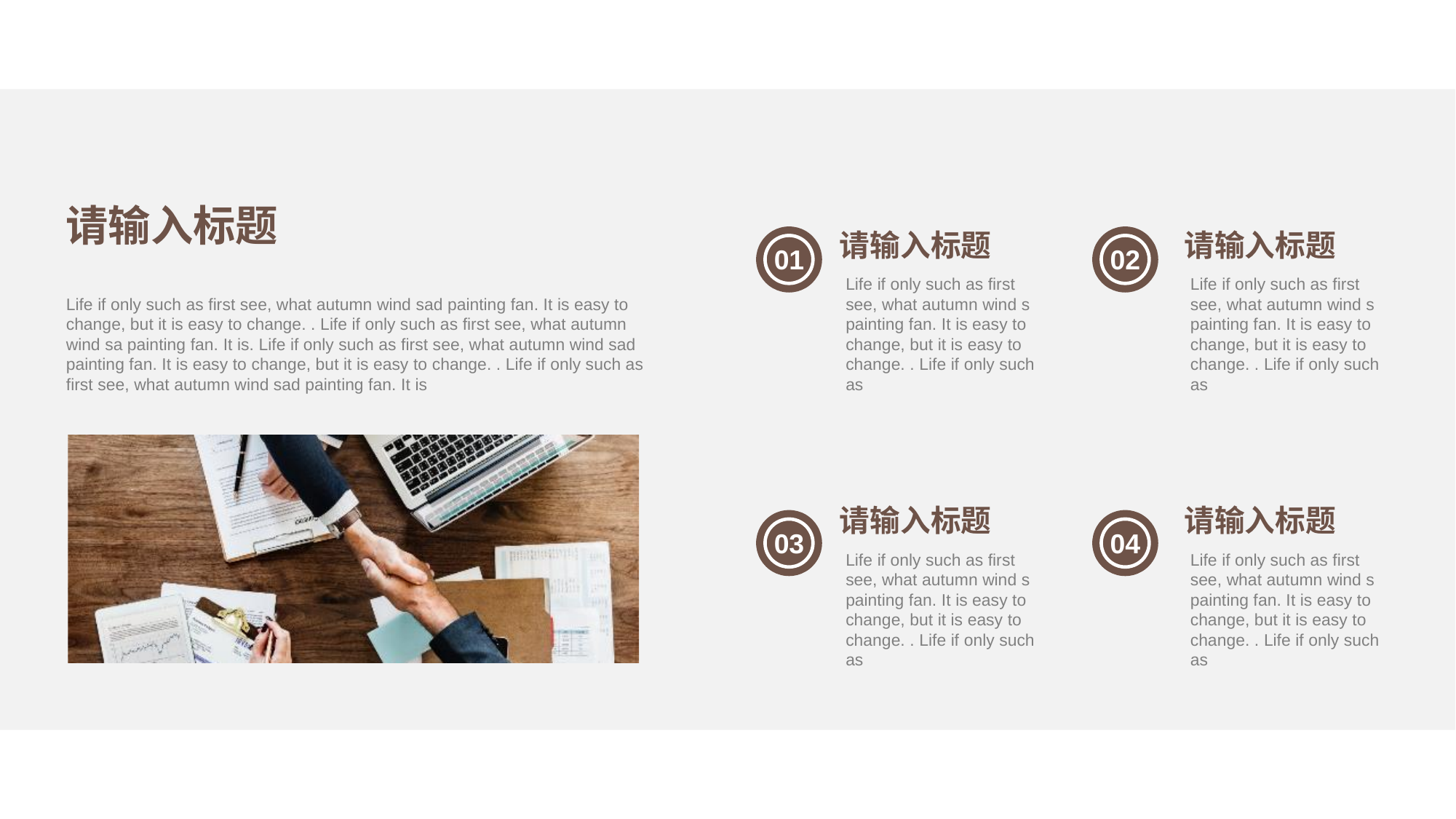

请输入标题
请输入标题
Life if only such as first see, what autumn wind s painting fan. It is easy to change, but it is easy to change. . Life if only such as
请输入标题
Life if only such as first see, what autumn wind s painting fan. It is easy to change, but it is easy to change. . Life if only such as

01

02
Life if only such as first see, what autumn wind sad painting fan. It is easy to change, but it is easy to change. . Life if only such as first see, what autumn wind sa painting fan. It is. Life if only such as first see, what autumn wind sad painting fan. It is easy to change, but it is easy to change. . Life if only such as first see, what autumn wind sad painting fan. It is

请输入标题
Life if only such as first see, what autumn wind s painting fan. It is easy to change, but it is easy to change. . Life if only such as
请输入标题
Life if only such as first see, what autumn wind s painting fan. It is easy to change, but it is easy to change. . Life if only such as

03

04